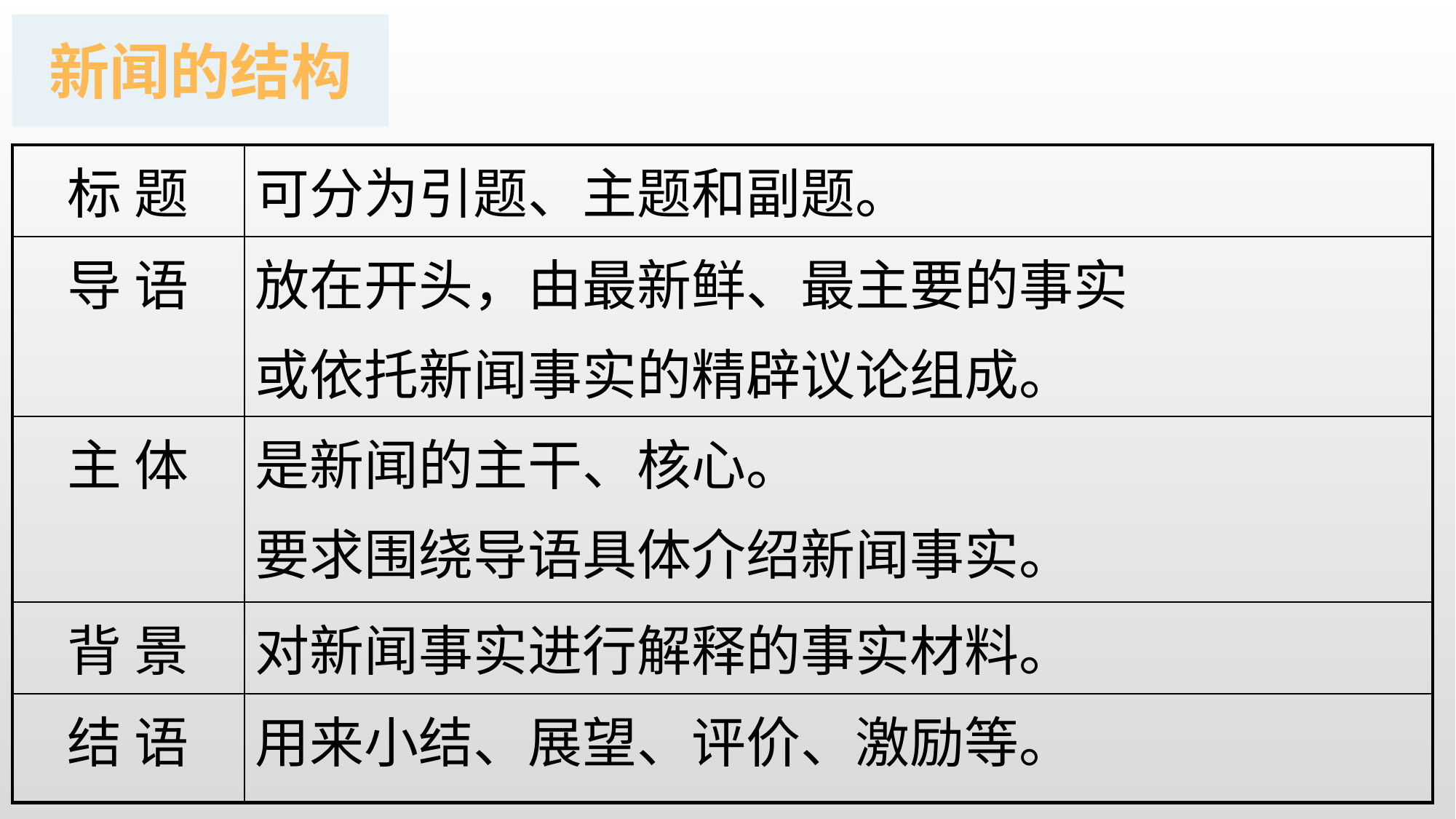

新闻的结构
| 标 题 | 可分为引题、主题和副题。 |
| --- | --- |
| 导 语 | 放在开头，由最新鲜、最主要的事实 或依托新闻事实的精辟议论组成。 |
| 主 体 | 是新闻的主干、核心。 要求围绕导语具体介绍新闻事实。 |
| 背 景 | 对新闻事实进行解释的事实材料。 |
| 结 语 | 用来小结、展望、评价、激励等。 |